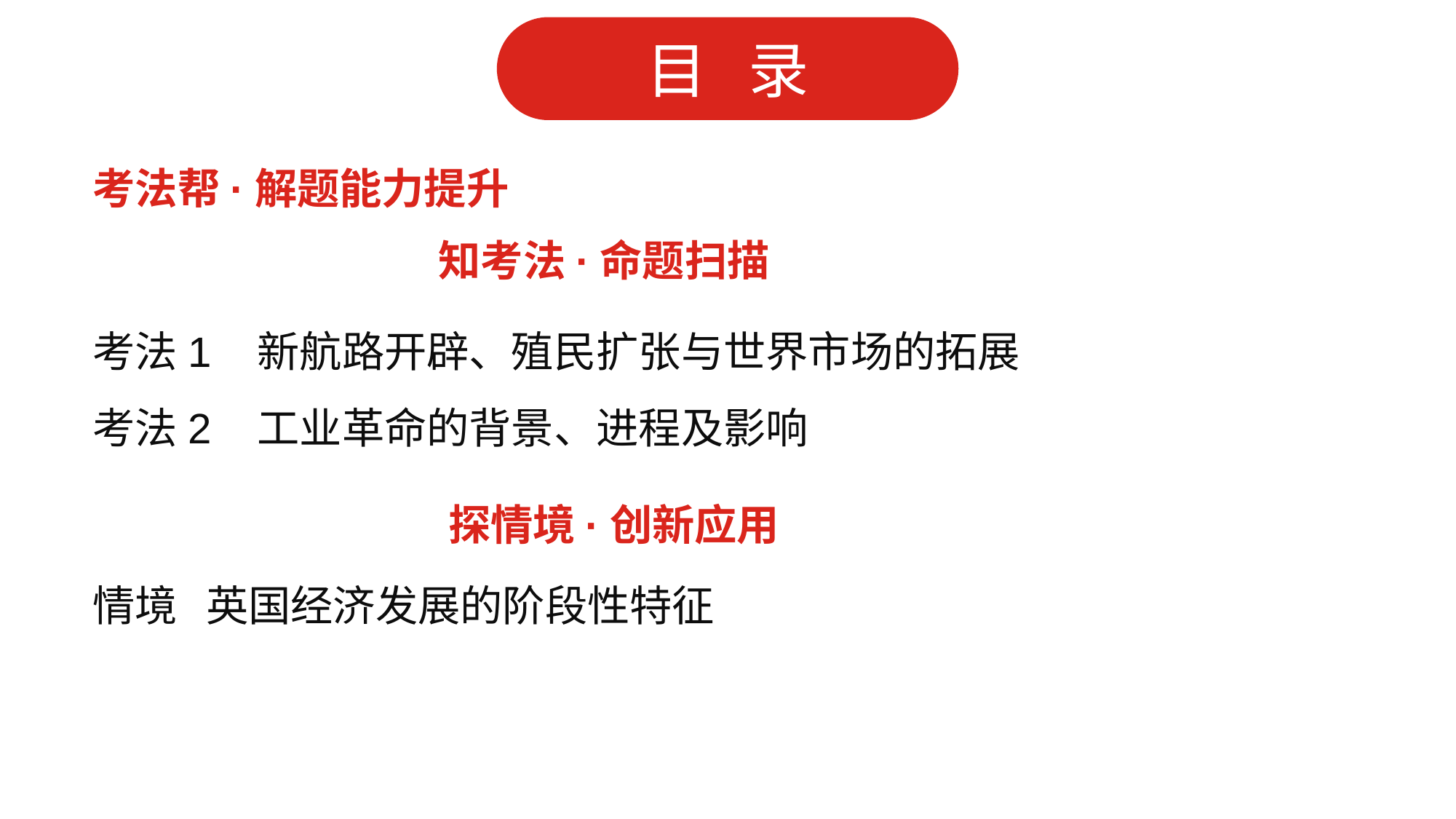

考法帮·解题能力提升
知考法·命题扫描
考法1   新航路开辟、殖民扩张与世界市场的拓展
考法2   工业革命的背景、进程及影响
探情境·创新应用
情境   英国经济发展的阶段性特征